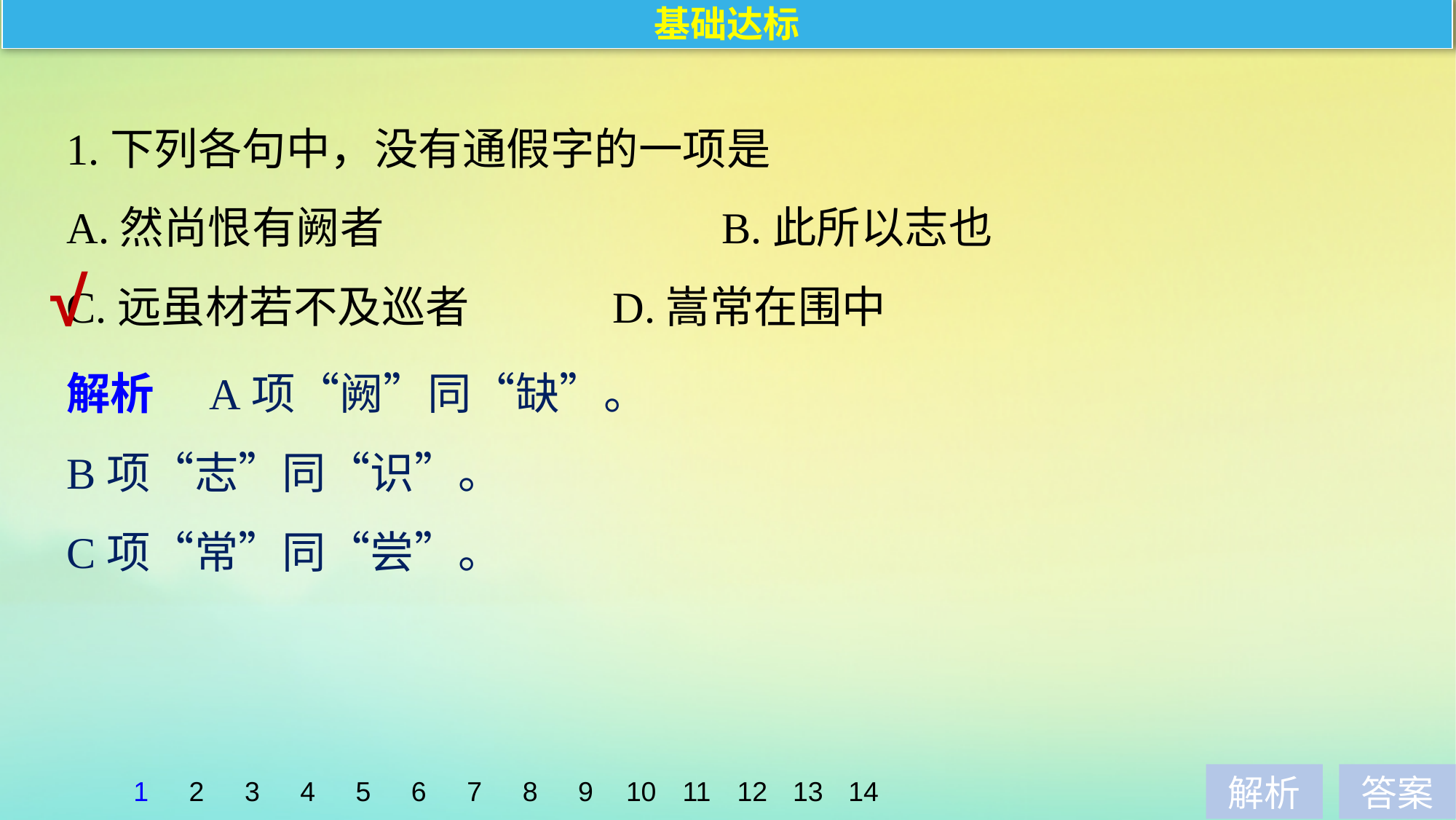

基础达标
1.下列各句中，没有通假字的一项是
A.然尚恨有阙者  			B.此所以志也
C.远虽材若不及巡者  		D.嵩常在围中
√
解析　A项“阙”同“缺”。
B项“志”同“识”。
C项“常”同“尝”。
1
2
3
4
5
6
7
8
9
10
11
12
13
14
解析
答案